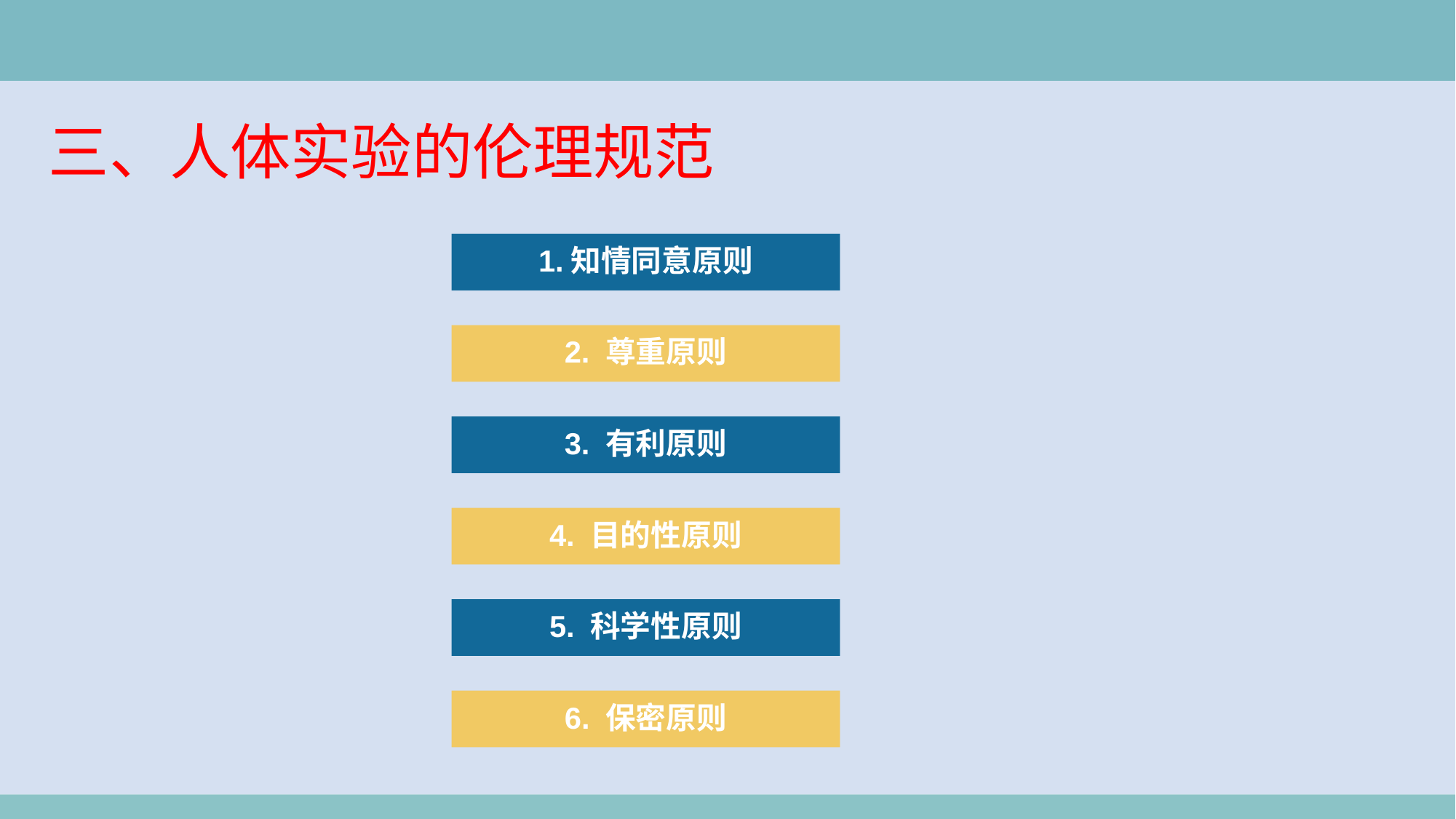

三、人体实验的伦理规范
1.知情同意原则
2. 尊重原则
3. 有利原则
4. 目的性原则
5. 科学性原则
6. 保密原则